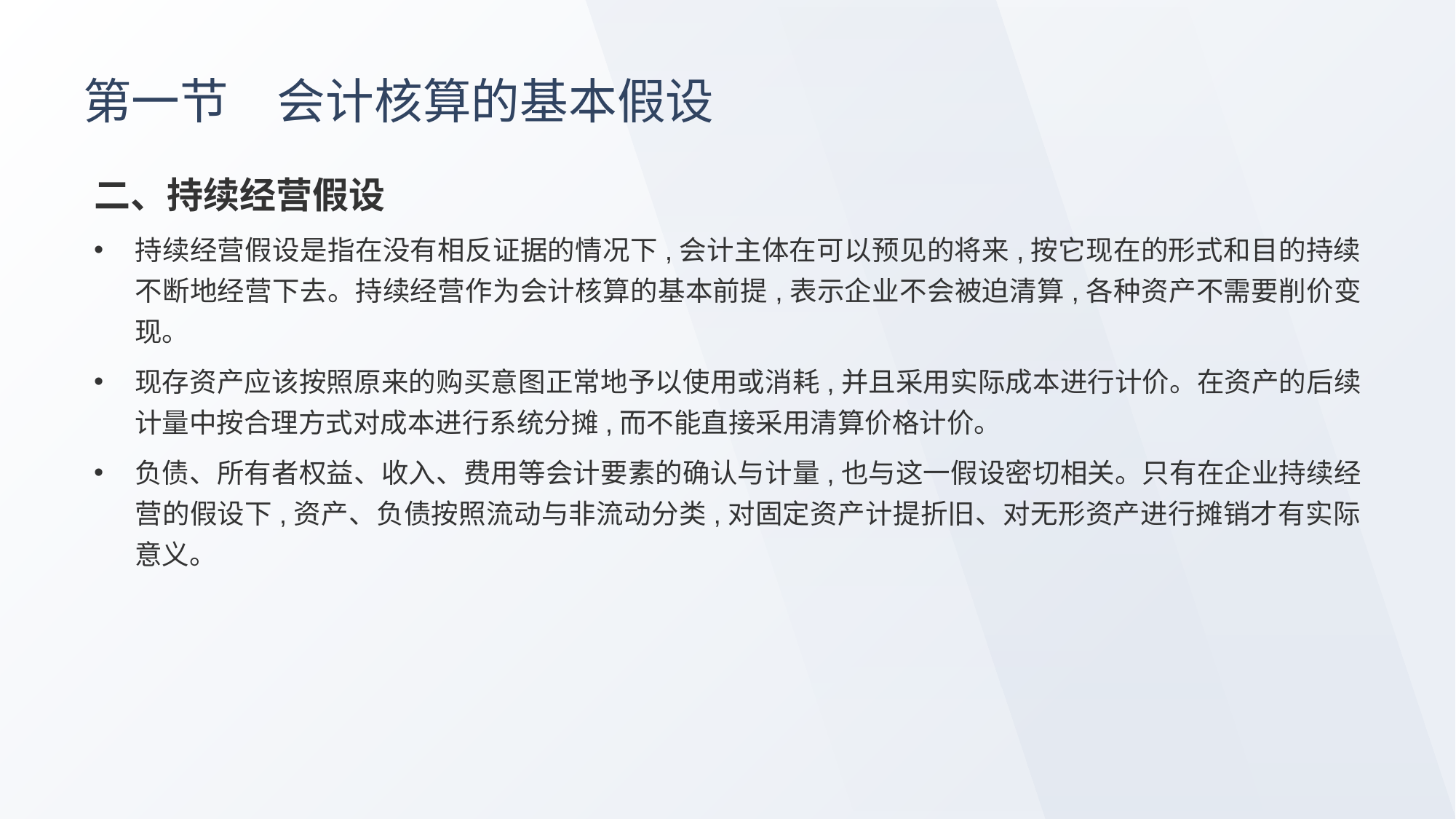

# 第一节　会计核算的基本假设
二、持续经营假设
持续经营假设是指在没有相反证据的情况下,会计主体在可以预见的将来,按它现在的形式和目的持续不断地经营下去。持续经营作为会计核算的基本前提,表示企业不会被迫清算,各种资产不需要削价变现。
现存资产应该按照原来的购买意图正常地予以使用或消耗,并且采用实际成本进行计价。在资产的后续计量中按合理方式对成本进行系统分摊,而不能直接采用清算价格计价。
负债、所有者权益、收入、费用等会计要素的确认与计量,也与这一假设密切相关。只有在企业持续经营的假设下,资产、负债按照流动与非流动分类,对固定资产计提折旧、对无形资产进行摊销才有实际意义。